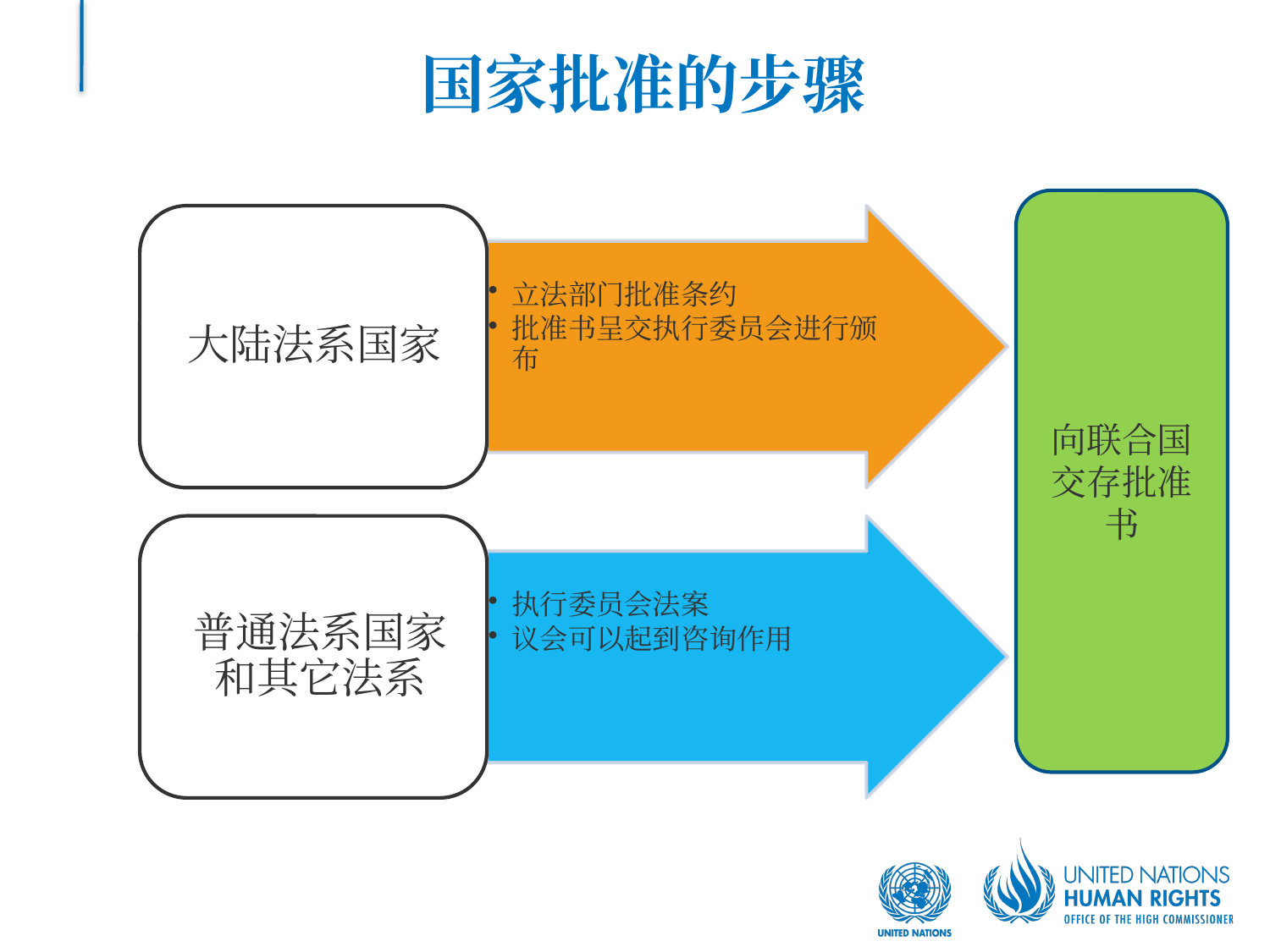

# 国家批准的步骤
向联合国交存批准书

立法部门批准条约
批准书呈交执行委员会进行颁布
大陆法系国家

执行委员会法案
议会可以起到咨询作用
普通法系国家和其它法系